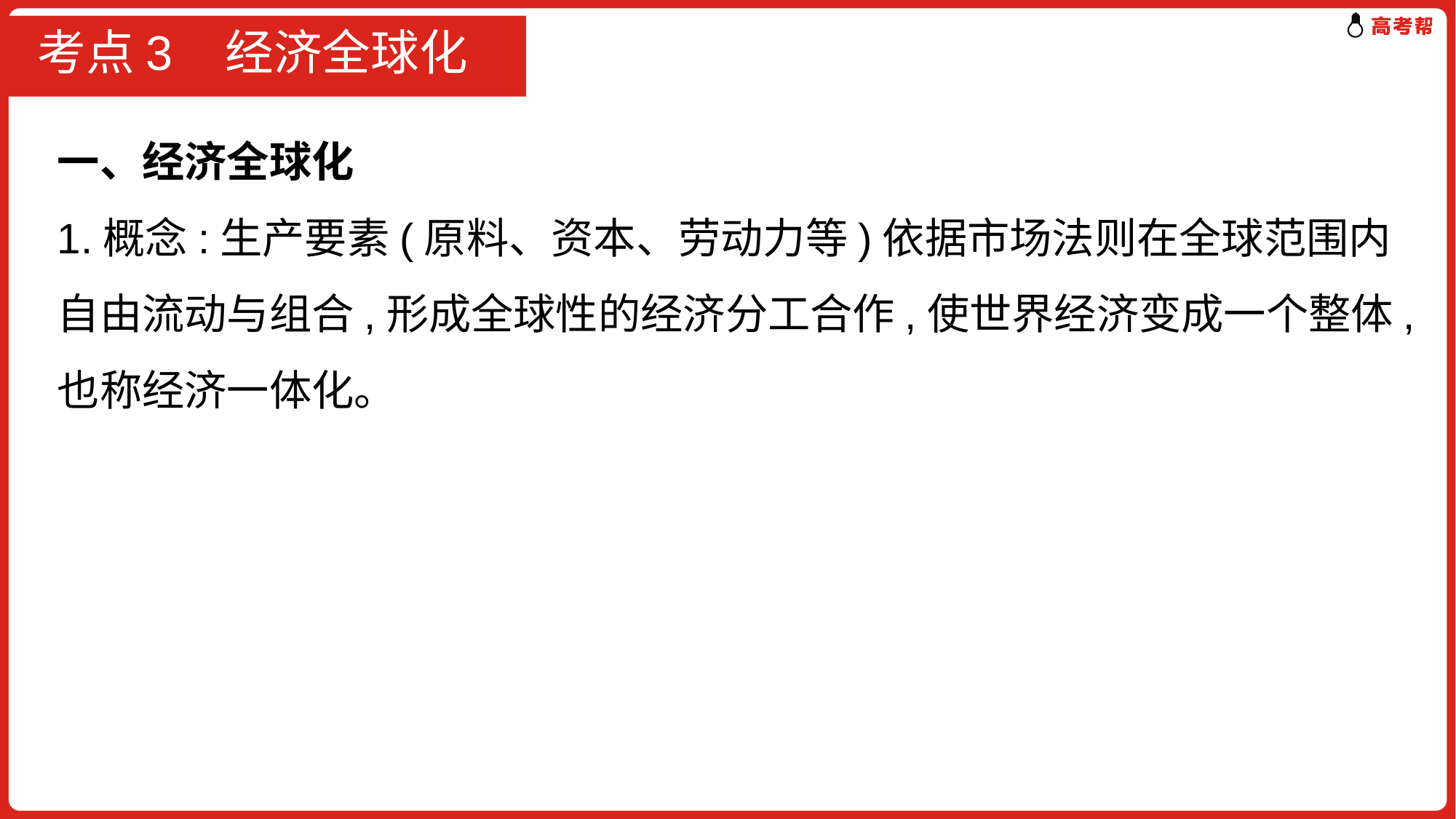

# 考点3   经济全球化
一、经济全球化
1.概念:生产要素(原料、资本、劳动力等)依据市场法则在全球范围内自由流动与组合,形成全球性的经济分工合作,使世界经济变成一个整体,也称经济一体化。